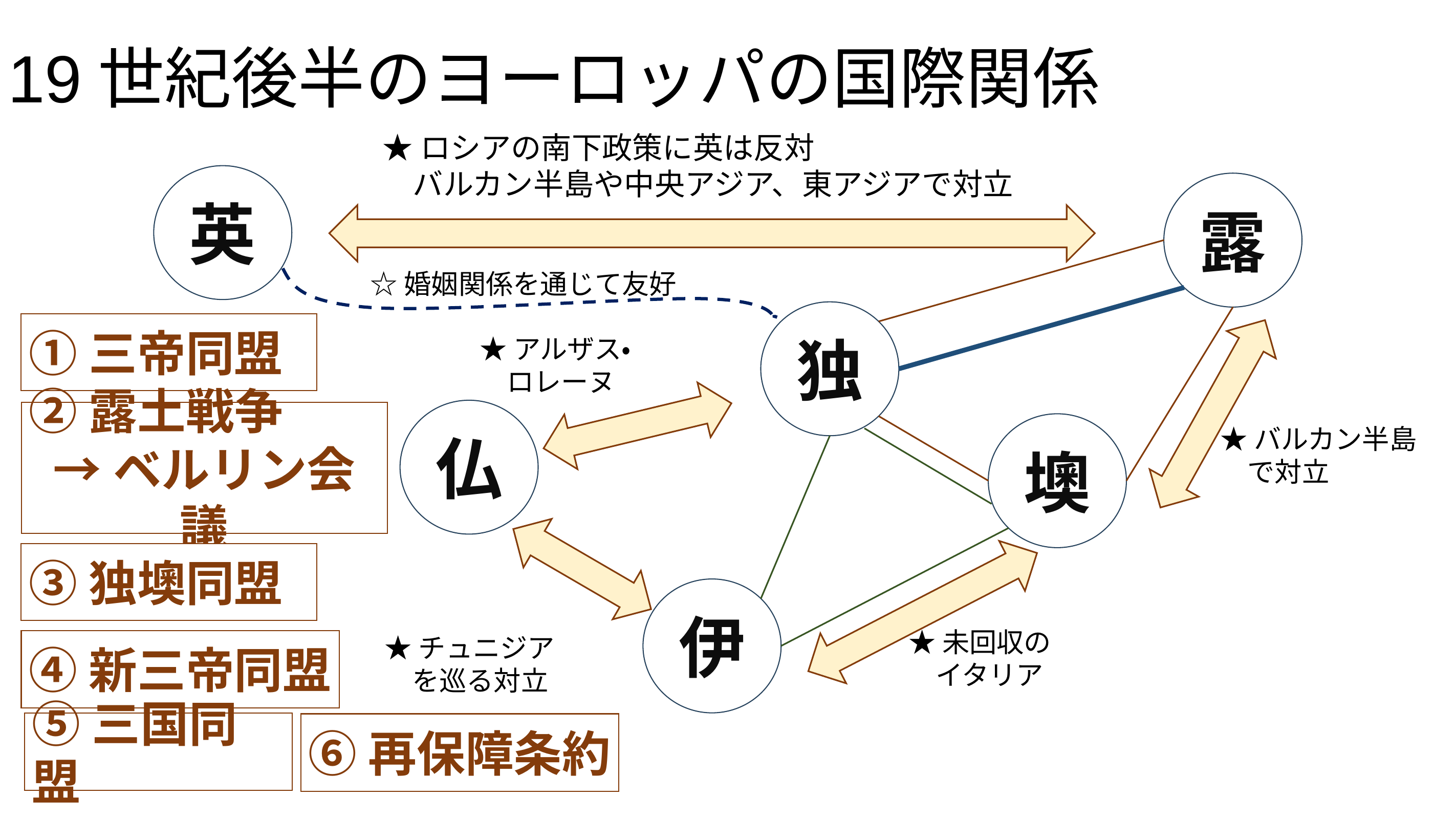

# 19世紀後半のヨーロッパの国際関係
★ロシアの南下政策に英は反対
　バルカン半島や中央アジア、東アジアで対立
英
露

☆婚姻関係を通じて友好

独
①三帝同盟
★アルザス・
　ロレーヌ

仏
②露土戦争
→ベルリン会議
墺
★バルカン半島
　で対立

③独墺同盟
伊

★未回収の
　イタリア
★チュニジア
　を巡る対立
④新三帝同盟
⑤三国同盟
⑥再保障条約